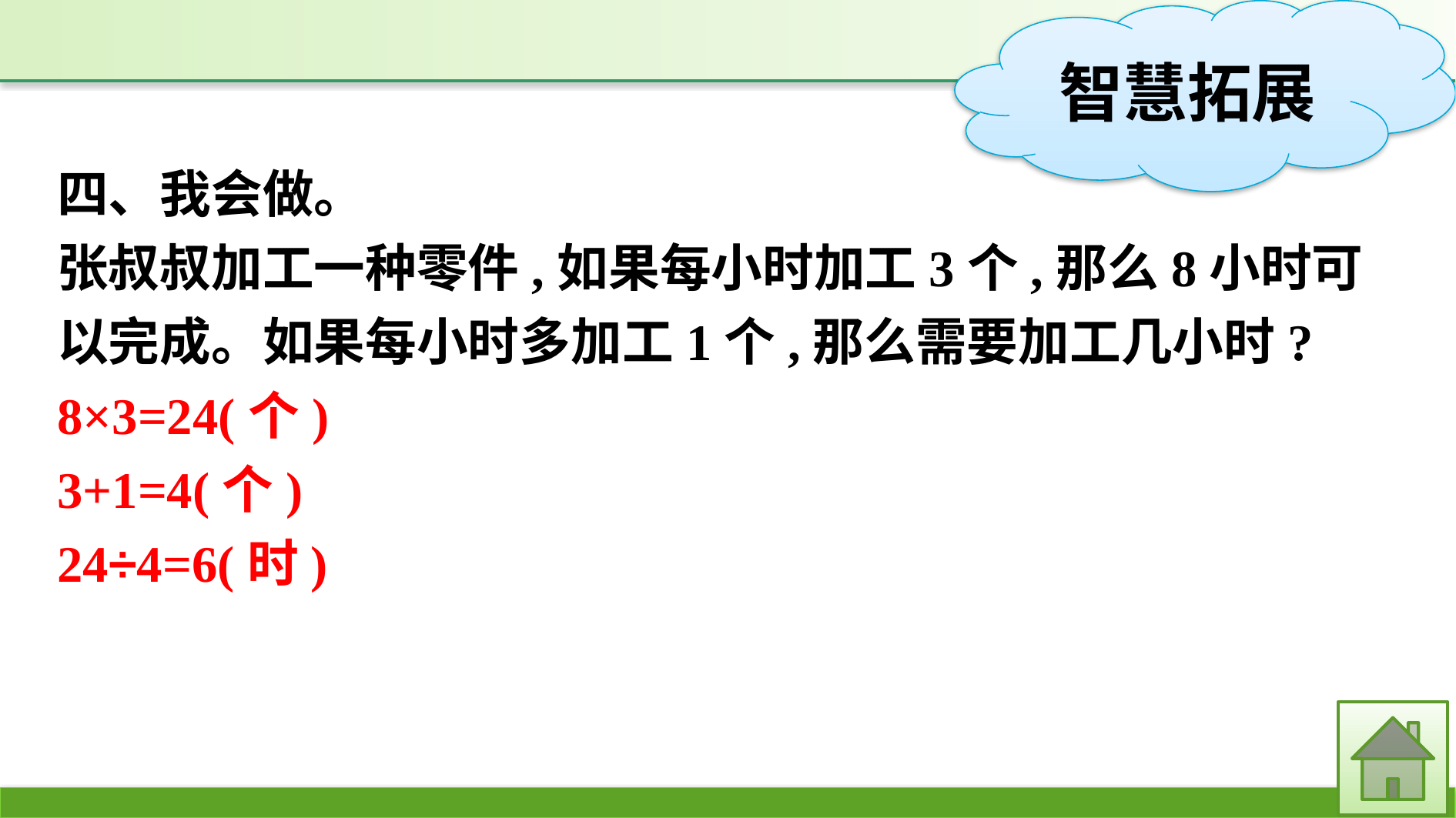

四、我会做。
张叔叔加工一种零件,如果每小时加工3个,那么8小时可以完成。如果每小时多加工1个,那么需要加工几小时?
8×3=24(个)
3+1=4(个)
24÷4=6(时)